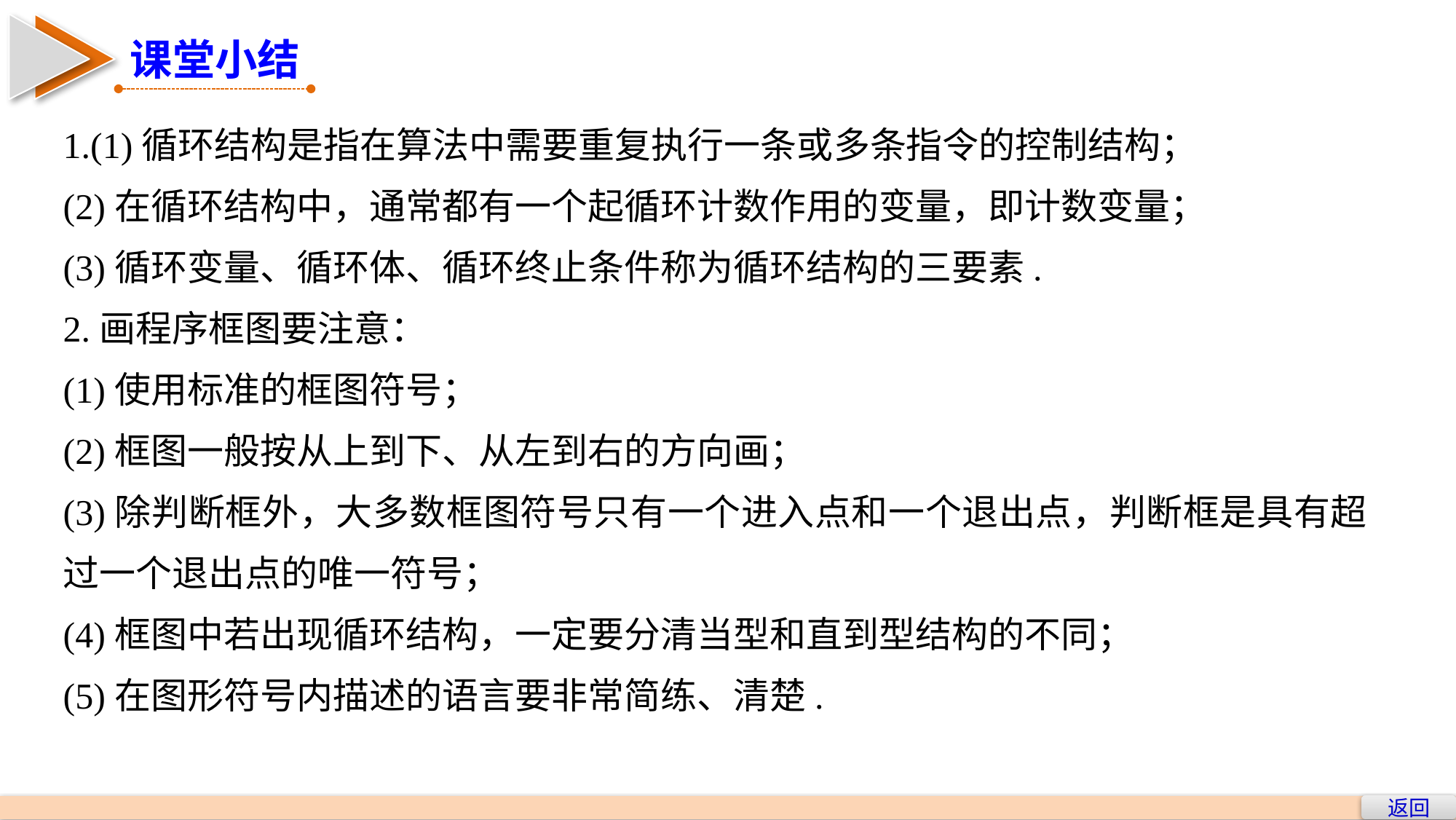

课堂小结
1.(1)循环结构是指在算法中需要重复执行一条或多条指令的控制结构；
(2)在循环结构中，通常都有一个起循环计数作用的变量，即计数变量；
(3)循环变量、循环体、循环终止条件称为循环结构的三要素.
2.画程序框图要注意：
(1)使用标准的框图符号；
(2)框图一般按从上到下、从左到右的方向画；
(3)除判断框外，大多数框图符号只有一个进入点和一个退出点，判断框是具有超过一个退出点的唯一符号；
(4)框图中若出现循环结构，一定要分清当型和直到型结构的不同；
(5)在图形符号内描述的语言要非常简练、清楚.
返回